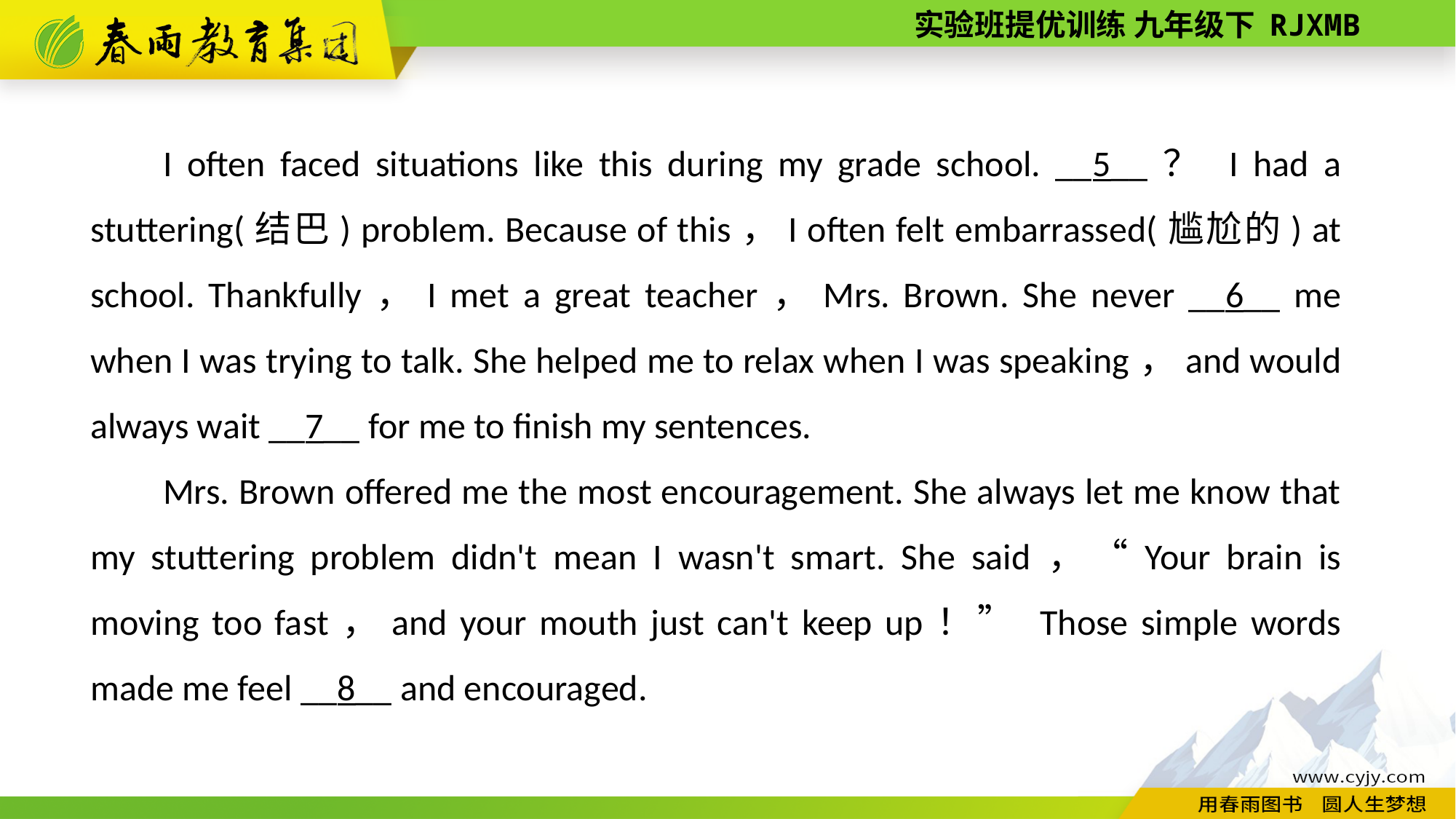

I often faced situations like this during my grade school. __5__？ I had a stuttering(结巴) problem. Because of this，I often felt embarrassed(尴尬的) at school. Thankfully，I met a great teacher，Mrs. Brown. She never __6__ me when I was trying to talk. She helped me to relax when I was speaking，and would always wait __7__ for me to finish my sentences.
Mrs. Brown offered me the most encouragement. She always let me know that my stuttering problem didn't mean I wasn't smart. She said，“Your brain is moving too fast，and your mouth just can't keep up！” Those simple words made me feel __8__ and encouraged.